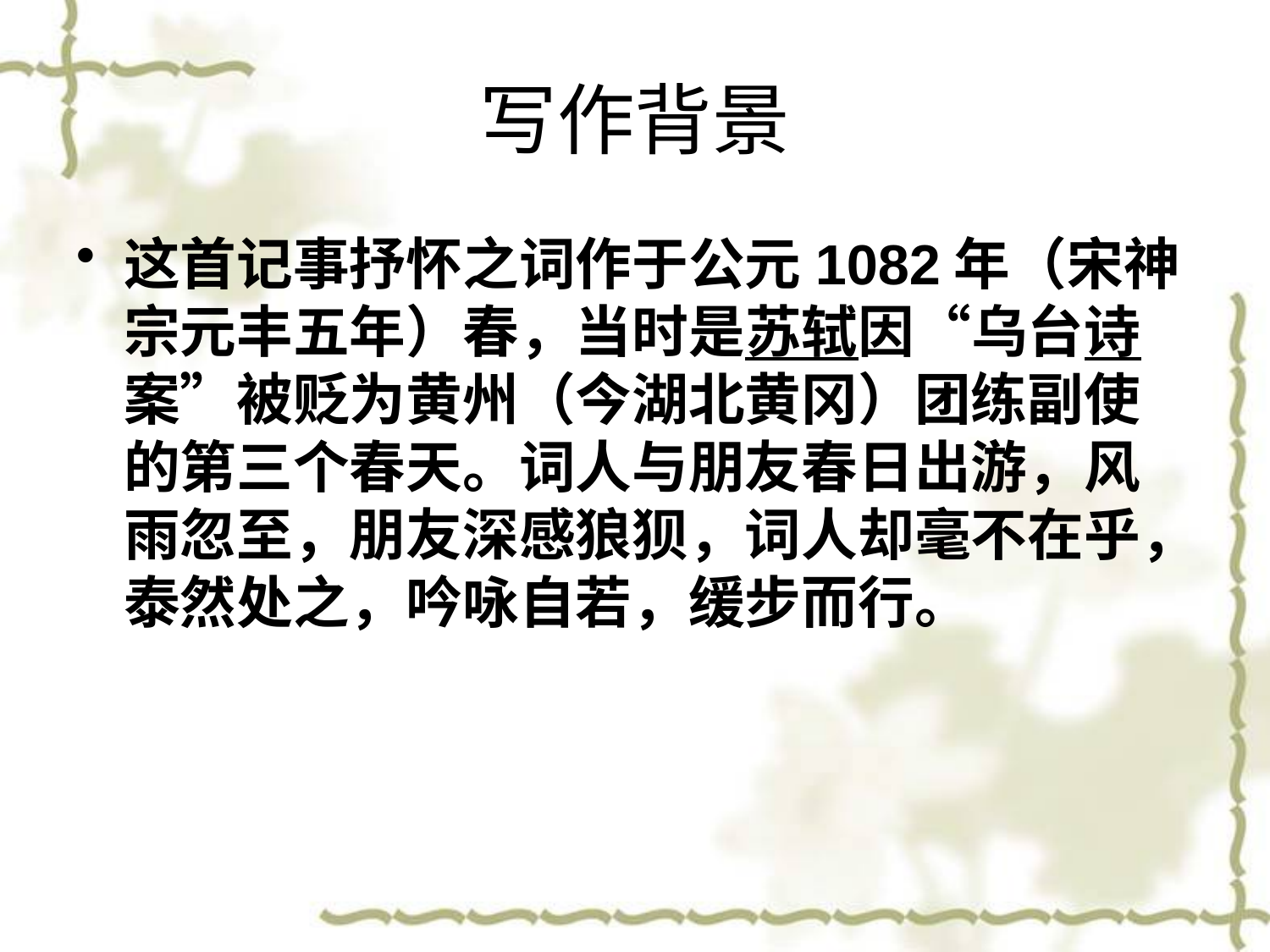

# 写作背景
这首记事抒怀之词作于公元1082年（宋神宗元丰五年）春，当时是苏轼因“乌台诗案”被贬为黄州（今湖北黄冈）团练副使的第三个春天。词人与朋友春日出游，风雨忽至，朋友深感狼狈，词人却毫不在乎，泰然处之，吟咏自若，缓步而行。